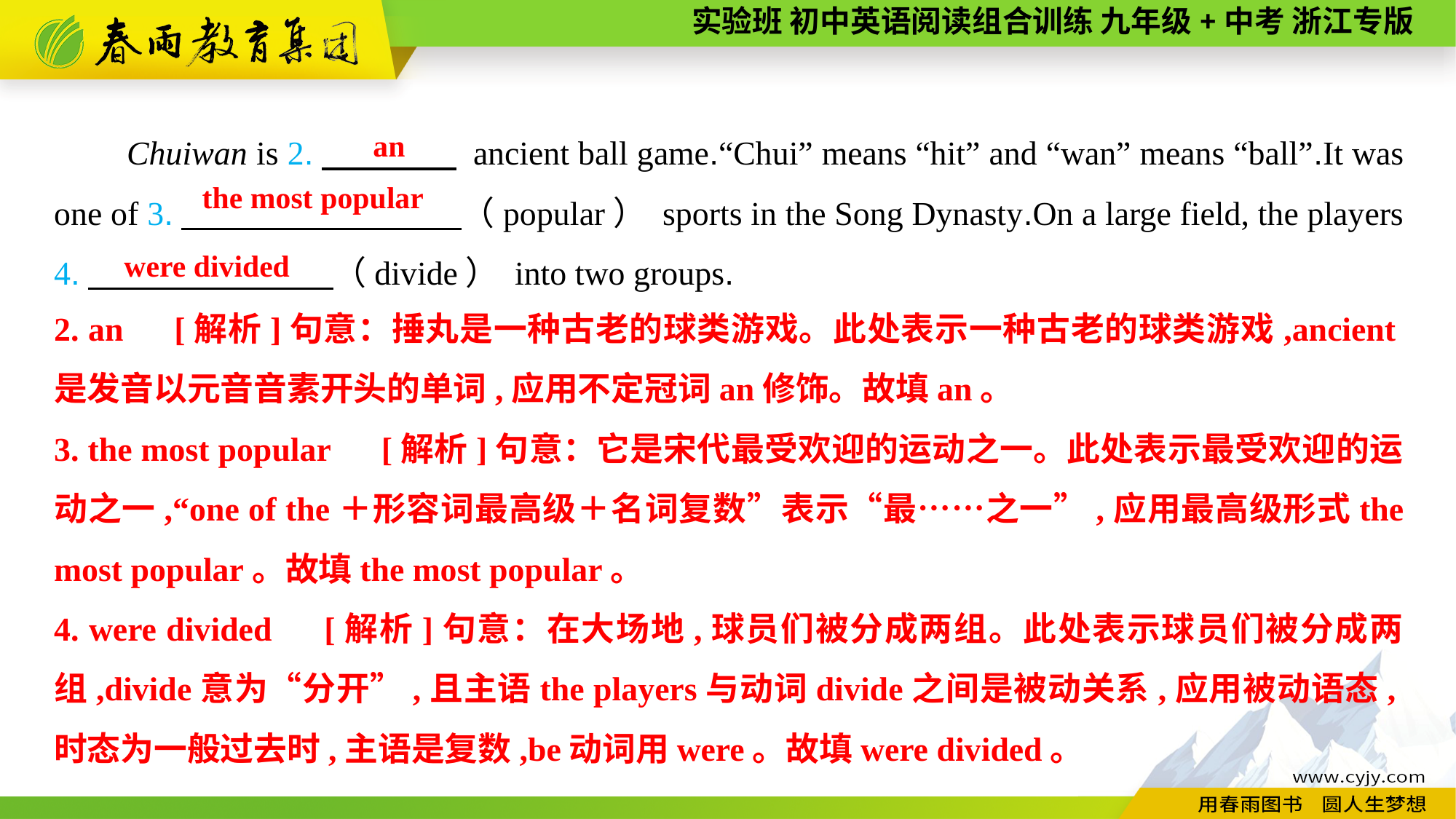

Chuiwan is 2.　　　　 ancient ball game.“Chui” means “hit” and “wan” means “ball”.It was one of 3.　　                   　　（popular） sports in the Song Dynasty.On a large field, the players 4.　　               　　（divide） into two groups.
an
the most popular
 were divided
2. an　[解析]句意：捶丸是一种古老的球类游戏。此处表示一种古老的球类游戏,ancient是发音以元音音素开头的单词,应用不定冠词an修饰。故填an。
3. the most popular　[解析]句意：它是宋代最受欢迎的运动之一。此处表示最受欢迎的运动之一,“one of the＋形容词最高级＋名词复数”表示“最……之一”,应用最高级形式the most popular。故填the most popular。
4. were divided　[解析]句意：在大场地,球员们被分成两组。此处表示球员们被分成两组,divide意为“分开”,且主语the players与动词divide之间是被动关系,应用被动语态,时态为一般过去时,主语是复数,be动词用were。故填were divided。